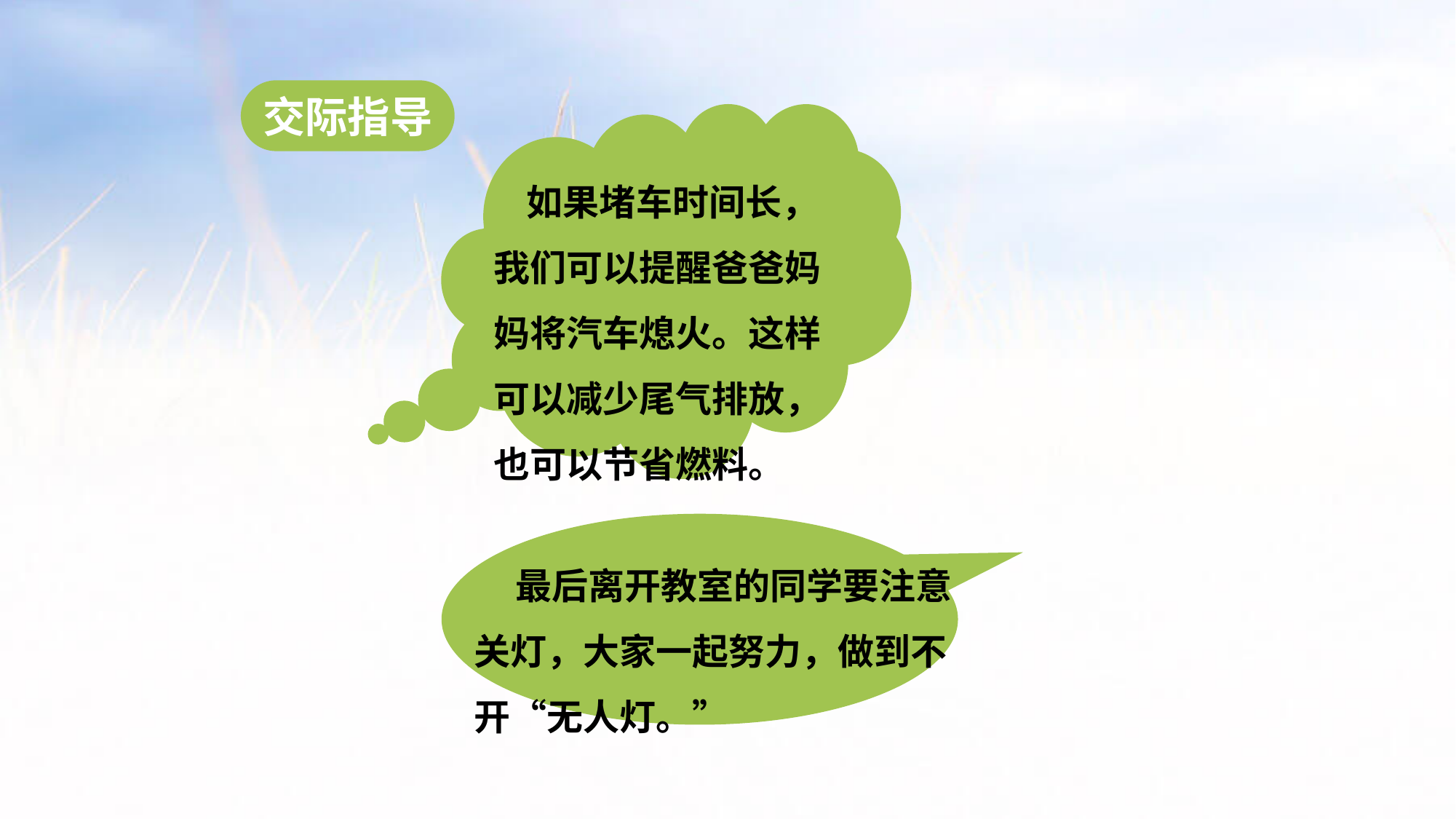

交际指导

   如果堵车时间长，我们可以提醒爸爸妈妈将汽车熄火。这样可以减少尾气排放，也可以节省燃料。

    最后离开教室的同学要注意关灯，大家一起努力，做到不开“无人灯。”